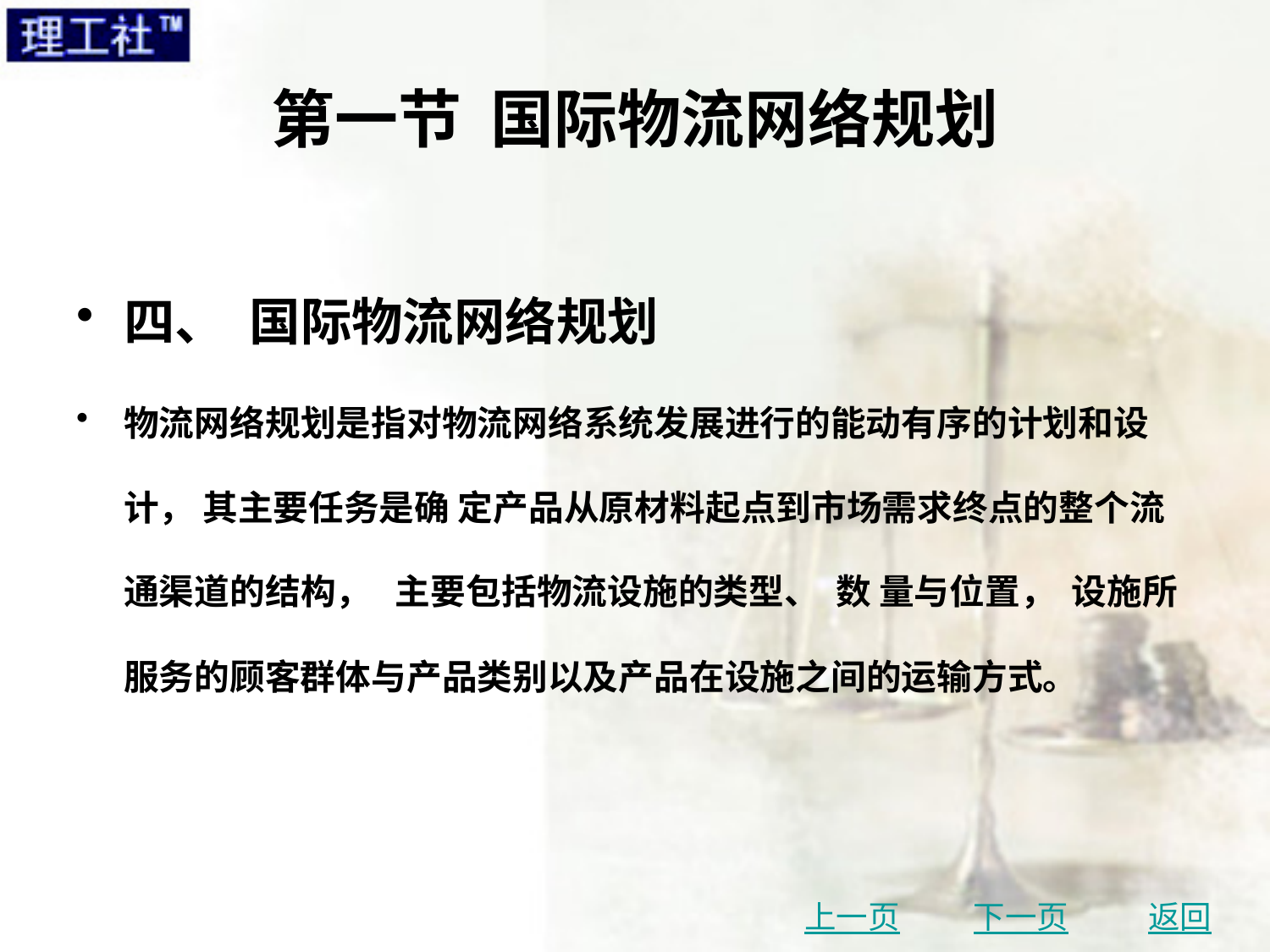

# 第一节  国际物流网络规划
四、  国际物流网络规划
物流网络规划是指对物流网络系统发展进行的能动有序的计划和设计， 其主要任务是确 定产品从原材料起点到市场需求终点的整个流通渠道的结构，   主要包括物流设施的类型、  数 量与位置，  设施所服务的顾客群体与产品类别以及产品在设施之间的运输方式。

上一页
下一页
返回